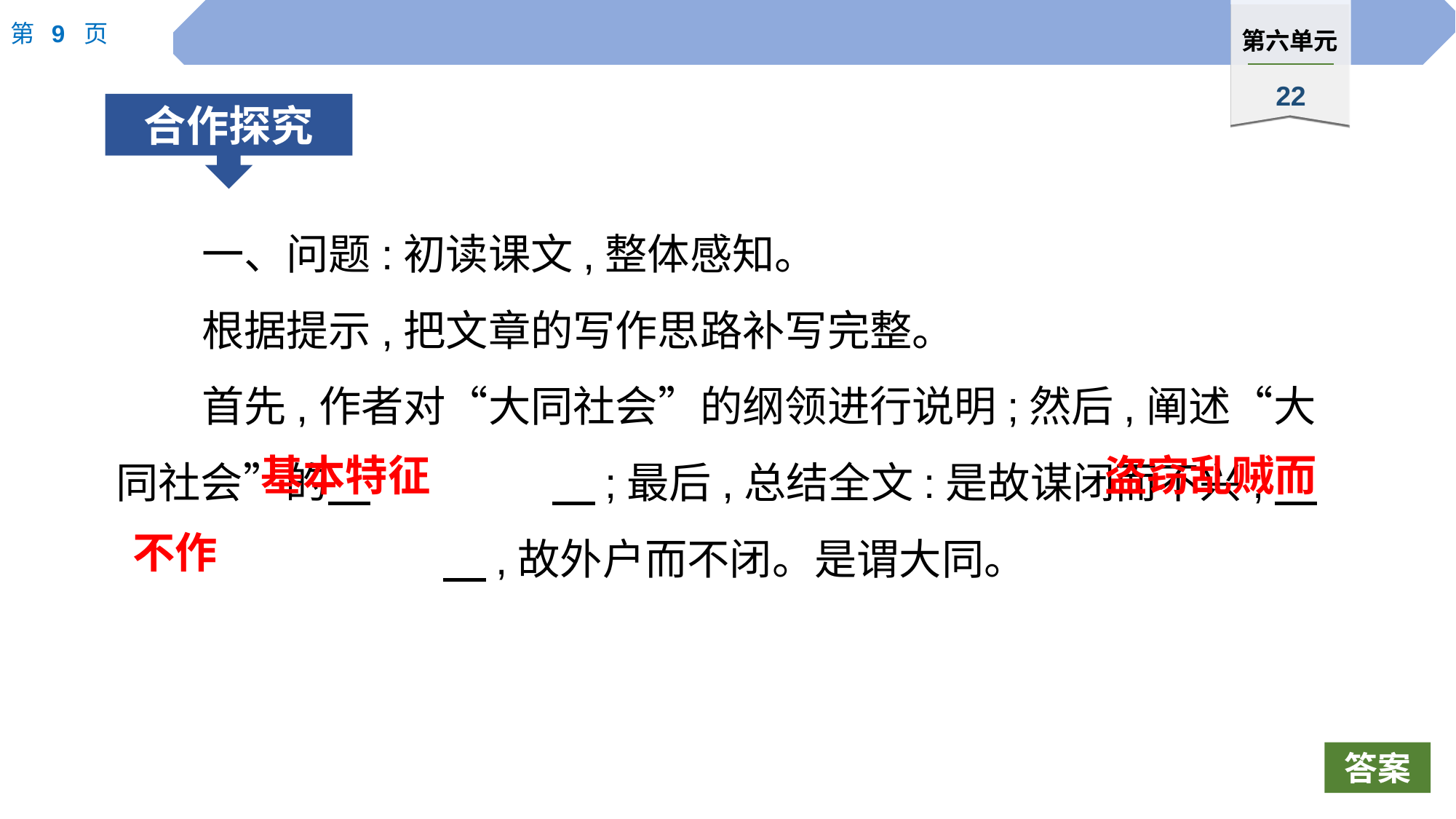

一、问题:初读课文,整体感知。
根据提示,把文章的写作思路补写完整。
首先,作者对“大同社会”的纲领进行说明;然后,阐述“大同社会”的　		　;最后,总结全文:是故谋闭而不兴,　			　,故外户而不闭。是谓大同。

基本特征
盗窃乱贼而
不作
答案